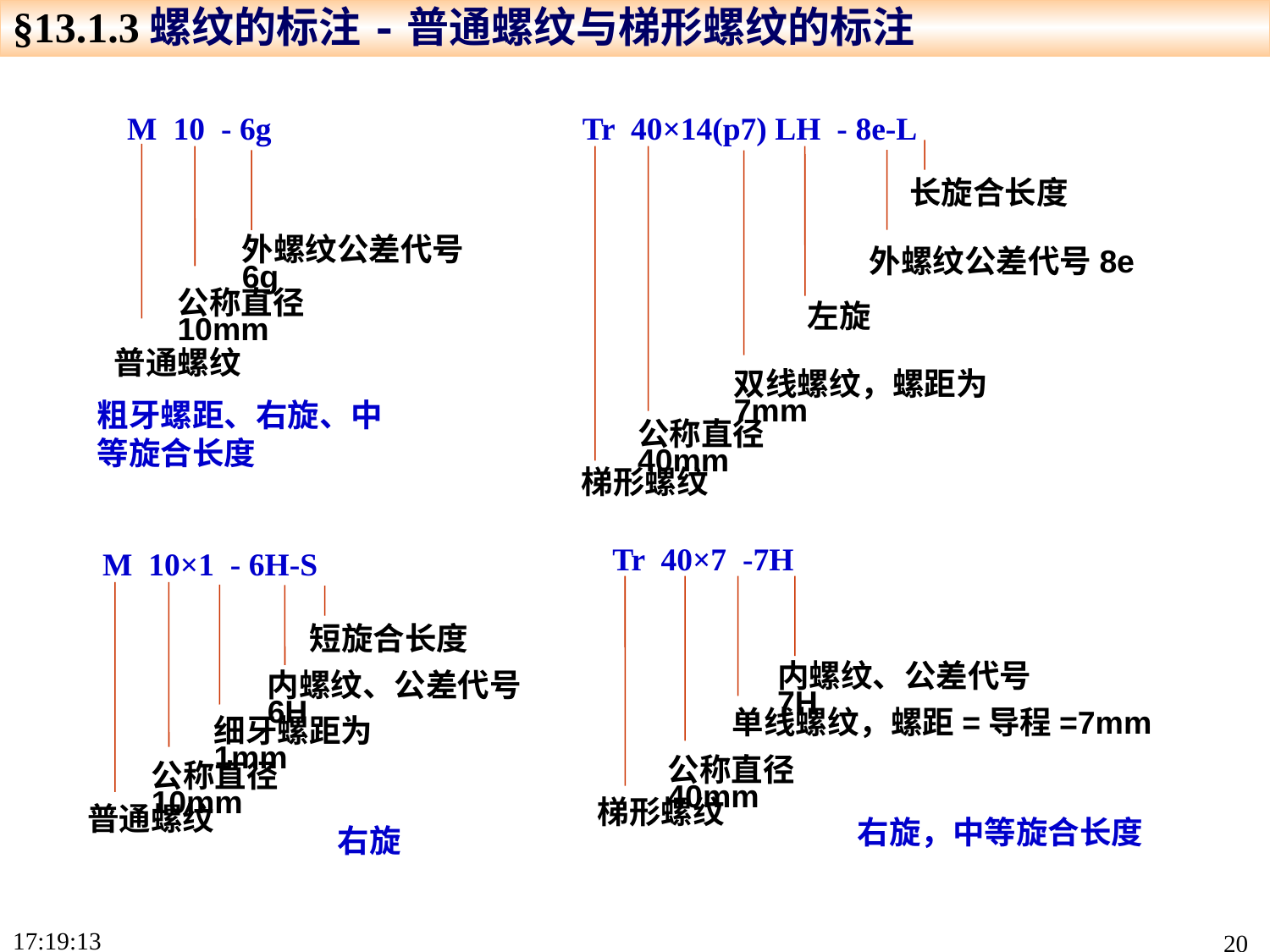

§13.1.3螺纹的标注-普通螺纹与梯形螺纹的标注
M  10  - 6g
Tr  40×14(p7) LH  - 8e-L

长旋合长度

普通螺纹

公称直径10mm

梯形螺纹

公称直径40mm

左旋

外螺纹公差代号8e

外螺纹公差代号6g

双线螺纹，螺距为7mm
粗牙螺距、右旋、中等旋合长度
Tr  40×7  -7H
M  10×1  - 6H-S

梯形螺纹

公称直径40mm

单线螺纹，螺距=导程=7mm

内螺纹、公差代号7H

公称直径10mm

普通螺纹

细牙螺距为1mm

内螺纹、公差代号6H

短旋合长度
右旋，中等旋合长度
右旋
17:19:13
20